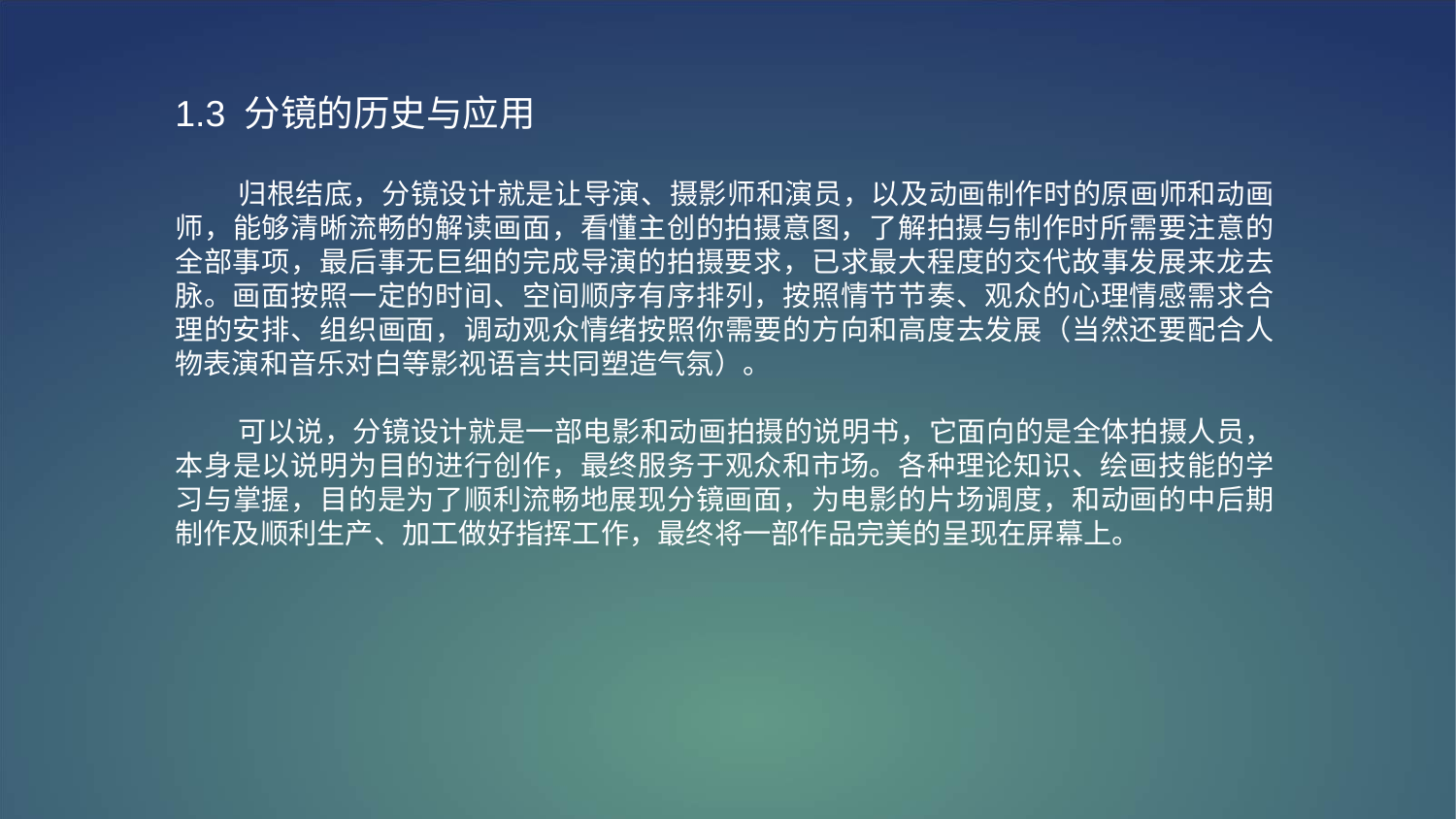

1.3 分镜的历史与应用
  归根结底，分镜设计就是让导演、摄影师和演员，以及动画制作时的原画师和动画师，能够清晰流畅的解读画面，看懂主创的拍摄意图，了解拍摄与制作时所需要注意的全部事项，最后事无巨细的完成导演的拍摄要求，已求最大程度的交代故事发展来龙去脉。画面按照一定的时间、空间顺序有序排列，按照情节节奏、观众的心理情感需求合理的安排、组织画面，调动观众情绪按照你需要的方向和高度去发展（当然还要配合人物表演和音乐对白等影视语言共同塑造气氛）。

  可以说，分镜设计就是一部电影和动画拍摄的说明书，它面向的是全体拍摄人员，本身是以说明为目的进行创作，最终服务于观众和市场。各种理论知识、绘画技能的学习与掌握，目的是为了顺利流畅地展现分镜画面，为电影的片场调度，和动画的中后期制作及顺利生产、加工做好指挥工作，最终将一部作品完美的呈现在屏幕上。